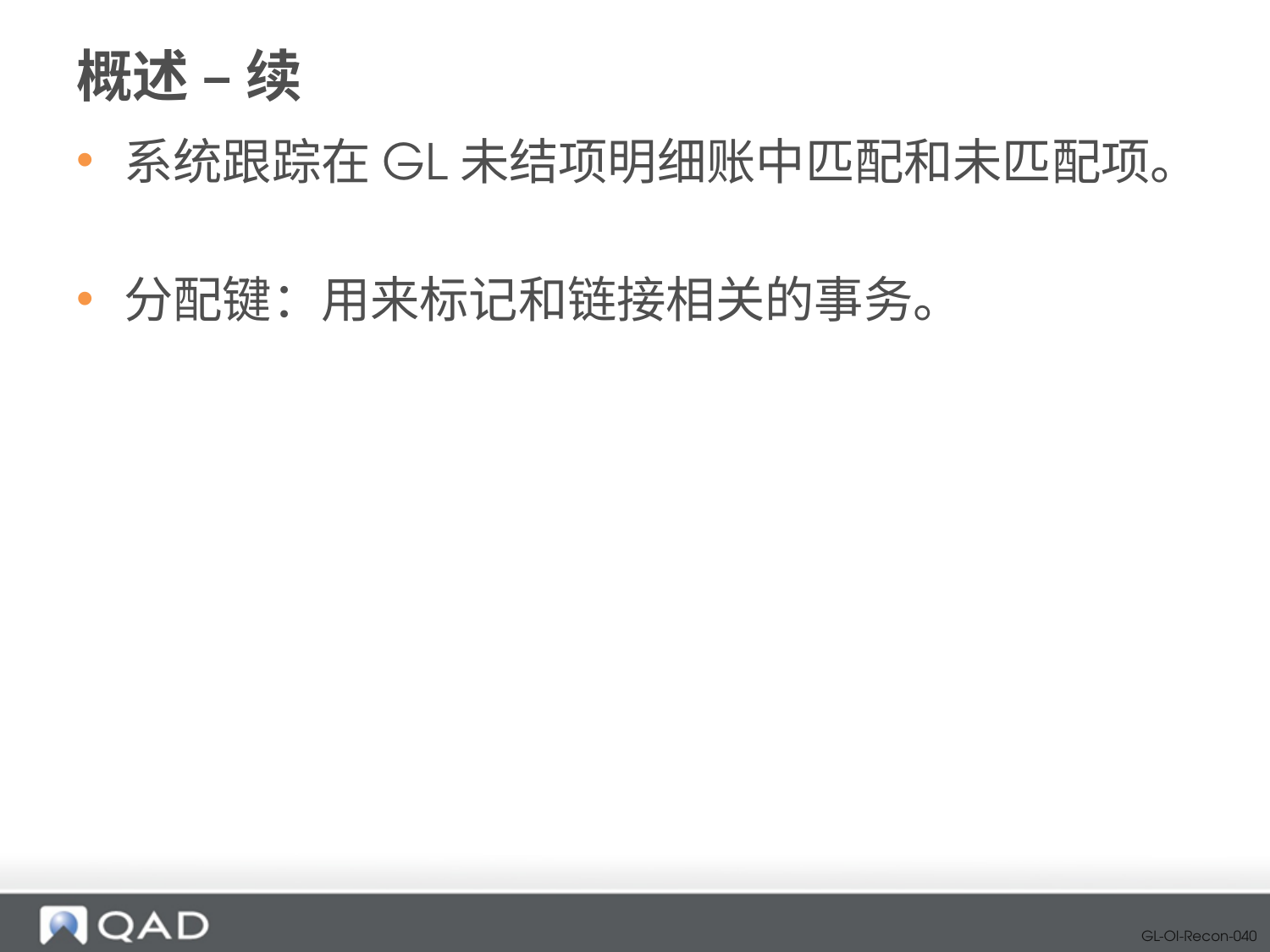

# 概述 – 续
系统跟踪在GL未结项明细账中匹配和未匹配项。

分配键：用来标记和链接相关的事务。
GL-OI-Recon-040